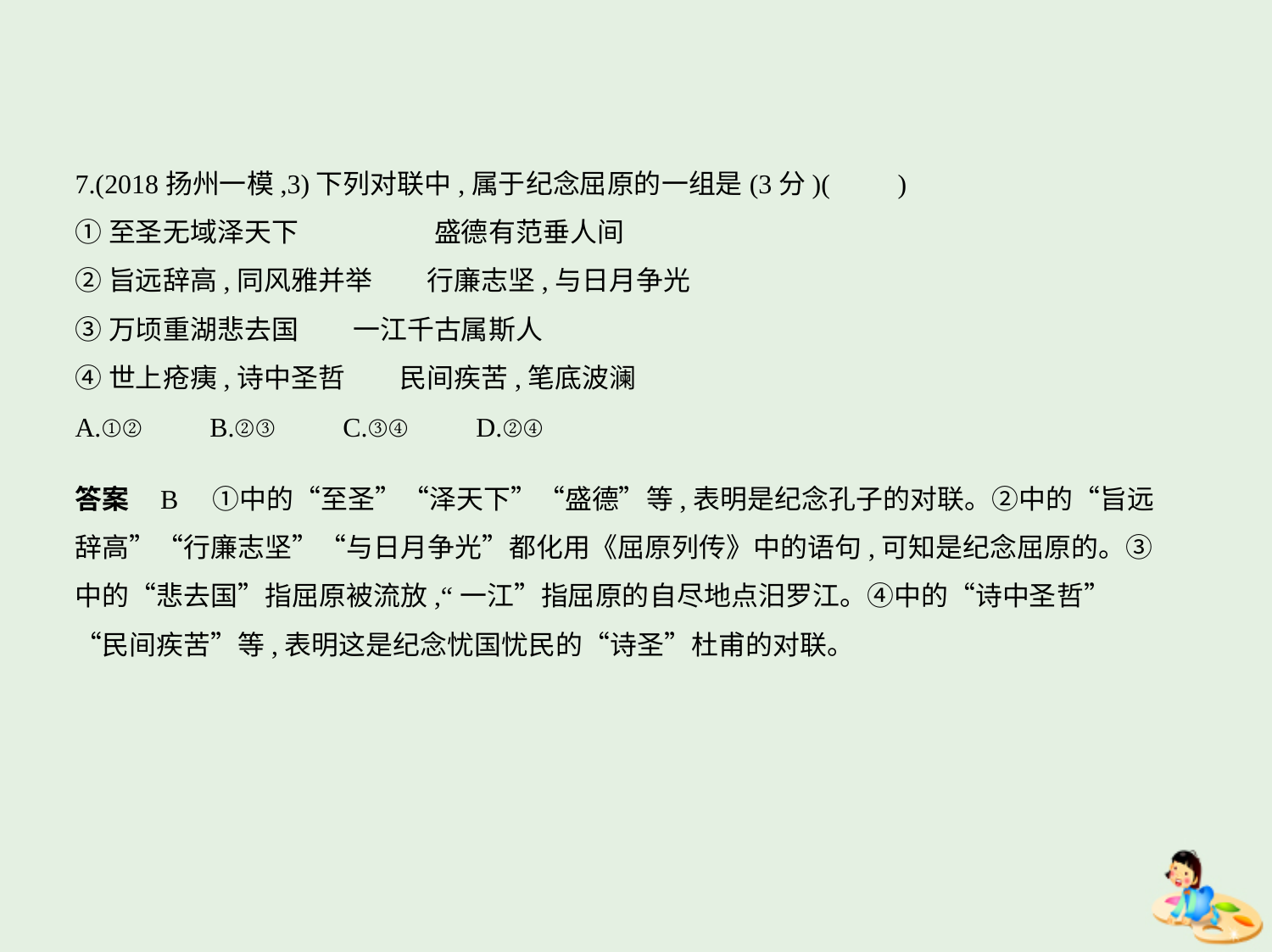

7.(2018扬州一模,3)下列对联中,属于纪念屈原的一组是(3分)(　　)
①至圣无域泽天下　　　　　盛德有范垂人间
②旨远辞高,同风雅并举　　行廉志坚,与日月争光
③万顷重湖悲去国　　一江千古属斯人
④世上疮痍,诗中圣哲　　民间疾苦,笔底波澜
A.①②　　B.②③　　C.③④　　D.②④
答案    B　①中的“至圣”“泽天下”“盛德”等,表明是纪念孔子的对联。②中的“旨远
辞高”“行廉志坚”“与日月争光”都化用《屈原列传》中的语句,可知是纪念屈原的。③
中的“悲去国”指屈原被流放,“一江”指屈原的自尽地点汨罗江。④中的“诗中圣哲”
“民间疾苦”等,表明这是纪念忧国忧民的“诗圣”杜甫的对联。